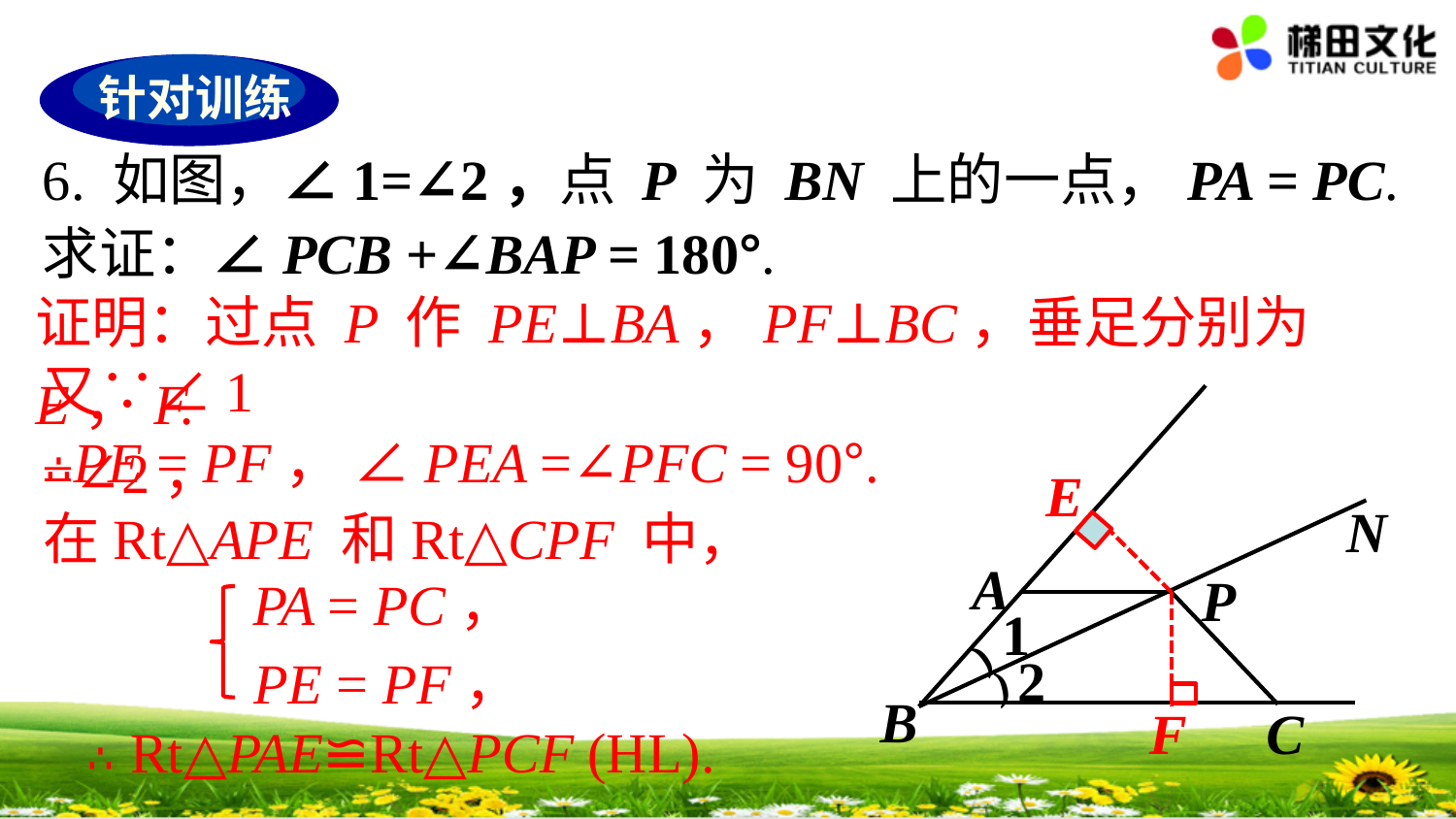

针对训练
6. 如图，∠1=∠2，点 P 为 BN 上的一点，PA = PC.
求证：∠PCB +∠BAP = 180°.
证明：过点 P 作 PE⊥BA，PF⊥BC，垂足分别为 E，F.
又∵∠1 =∠2，
N
A
P
1
)
2
)
C
B
∴PE = PF， ∠PEA =∠PFC = 90°.
E

在Rt△APE 和Rt△CPF 中，
     PA = PC，

   PE = PF，

F
∴ Rt△PAE≌Rt△PCF (HL).